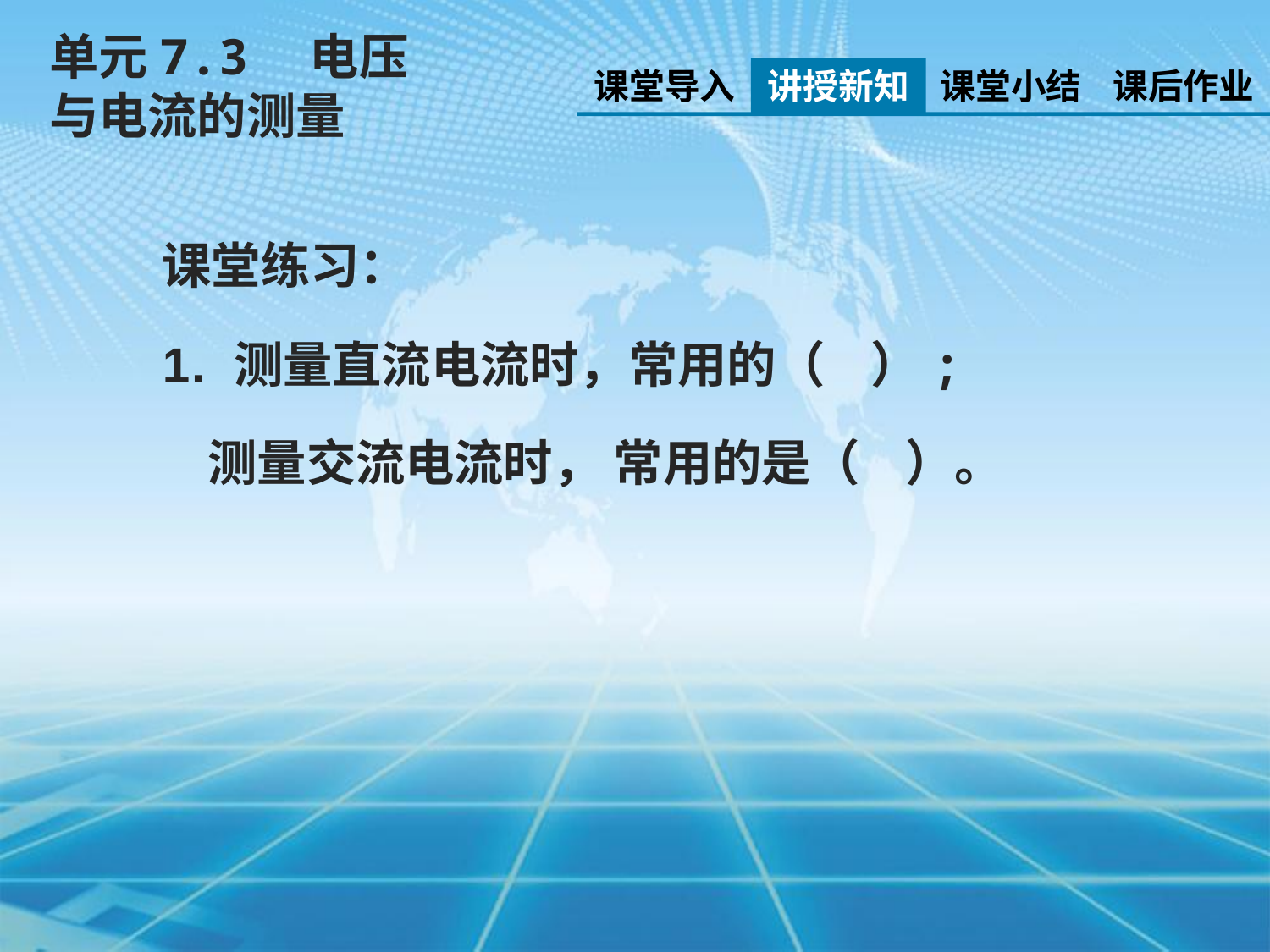

单元7.3　电压与电流的测量
课堂导入
讲授新知
课堂小结
课后作业
课堂练习：
测量直流电流时，常用的（    ）;
   测量交流电流时， 常用的是（    ）。